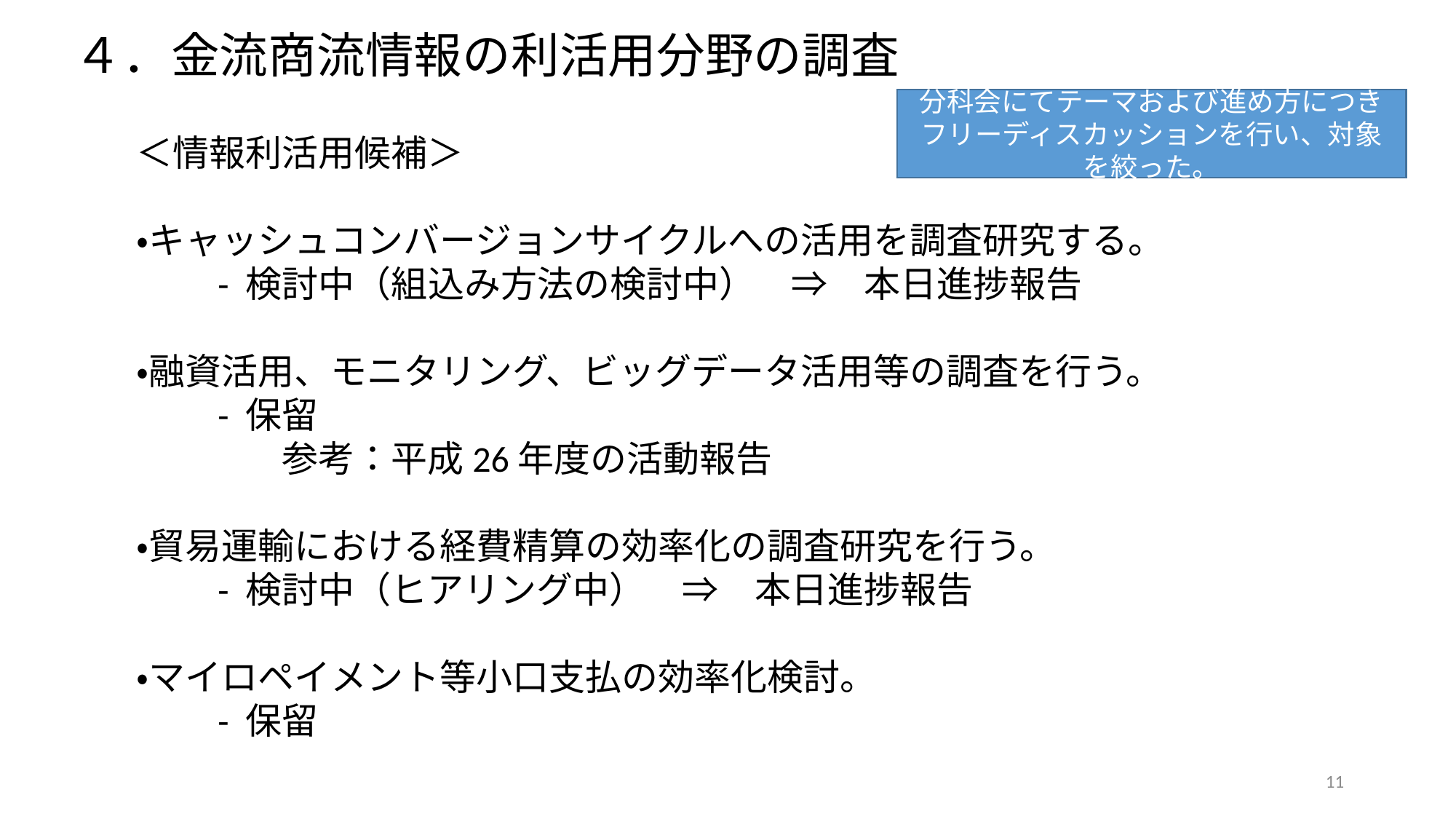

４．金流商流情報の利活用分野の調査
分科会にてテーマおよび進め方につきフリーディスカッションを行い、対象を絞った。
＜情報利活用候補＞

・キャッシュコンバージョンサイクルへの活用を調査研究する。
　　- 検討中（組込み方法の検討中）　⇒　本日進捗報告

・融資活用、モニタリング、ビッグデータ活用等の調査を行う。
　　- 保留
　　　　参考：平成26年度の活動報告

・貿易運輸における経費精算の効率化の調査研究を行う。
　　- 検討中（ヒアリング中）　⇒　本日進捗報告

・マイロペイメント等小口支払の効率化検討。
　　- 保留
11